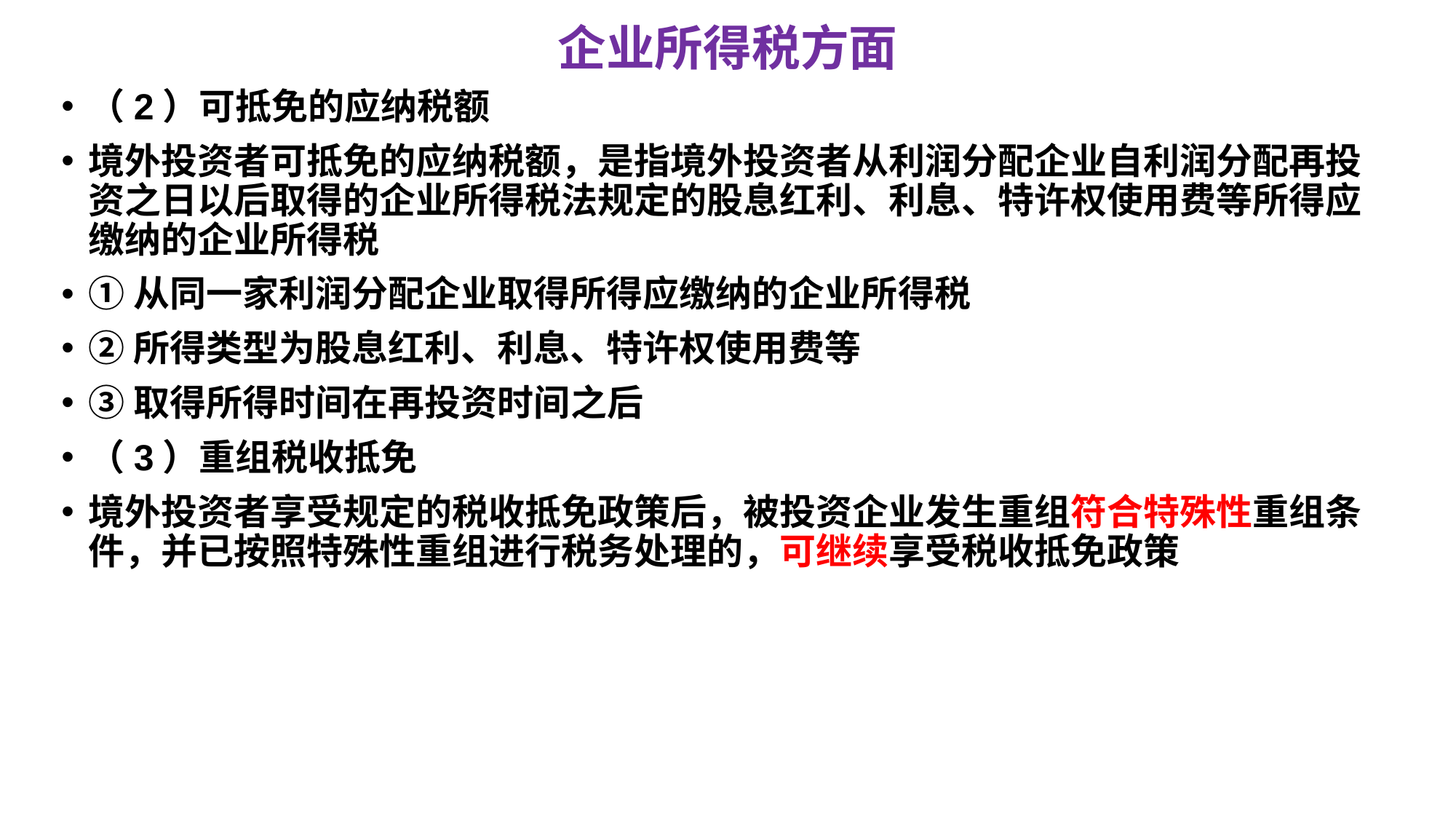

# 企业所得税方面
（2）可抵免的应纳税额
境外投资者可抵免的应纳税额，是指境外投资者从利润分配企业自利润分配再投资之日以后取得的企业所得税法规定的股息红利、利息、特许权使用费等所得应缴纳的企业所得税
①从同一家利润分配企业取得所得应缴纳的企业所得税
②所得类型为股息红利、利息、特许权使用费等
③取得所得时间在再投资时间之后
（3）重组税收抵免
境外投资者享受规定的税收抵免政策后，被投资企业发生重组符合特殊性重组条件，并已按照特殊性重组进行税务处理的，可继续享受税收抵免政策